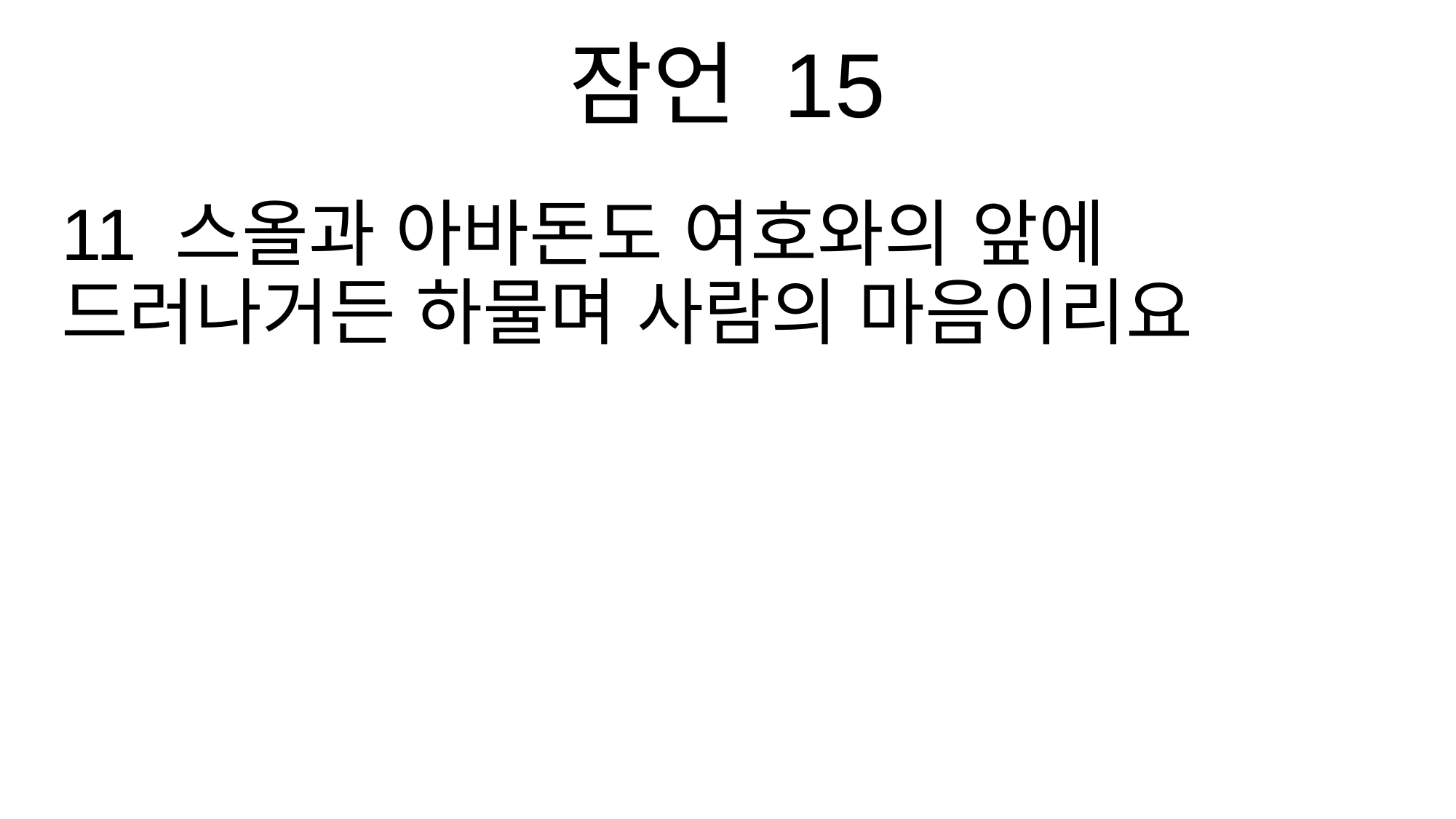

잠언 15
11 스올과 아바돈도 여호와의 앞에 드러나거든 하물며 사람의 마음이리요